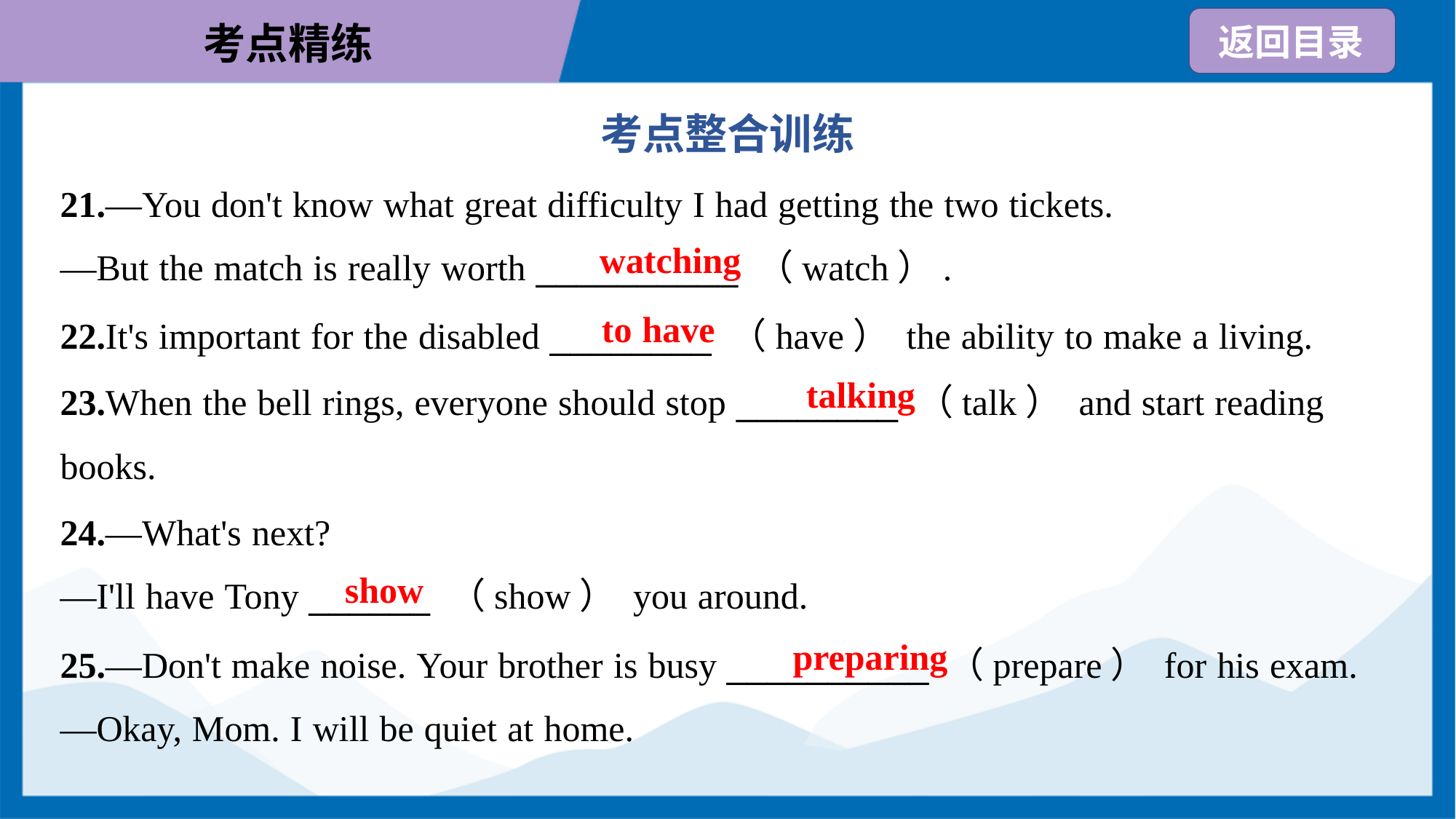

考点整合训练
21.—You don't know what great difficulty I had getting the two tickets.
—But the match is really worth __________ （watch）.
watching
to have
22.It's important for the disabled ________ （have） the ability to make a living.
23.When the bell rings, everyone should stop ________ （talk） and start reading
books.
talking
24.—What's next?
—I'll have Tony ______ （show） you around.
show
preparing
25.—Don't make noise. Your brother is busy __________ （prepare） for his exam.
—Okay, Mom. I will be quiet at home.